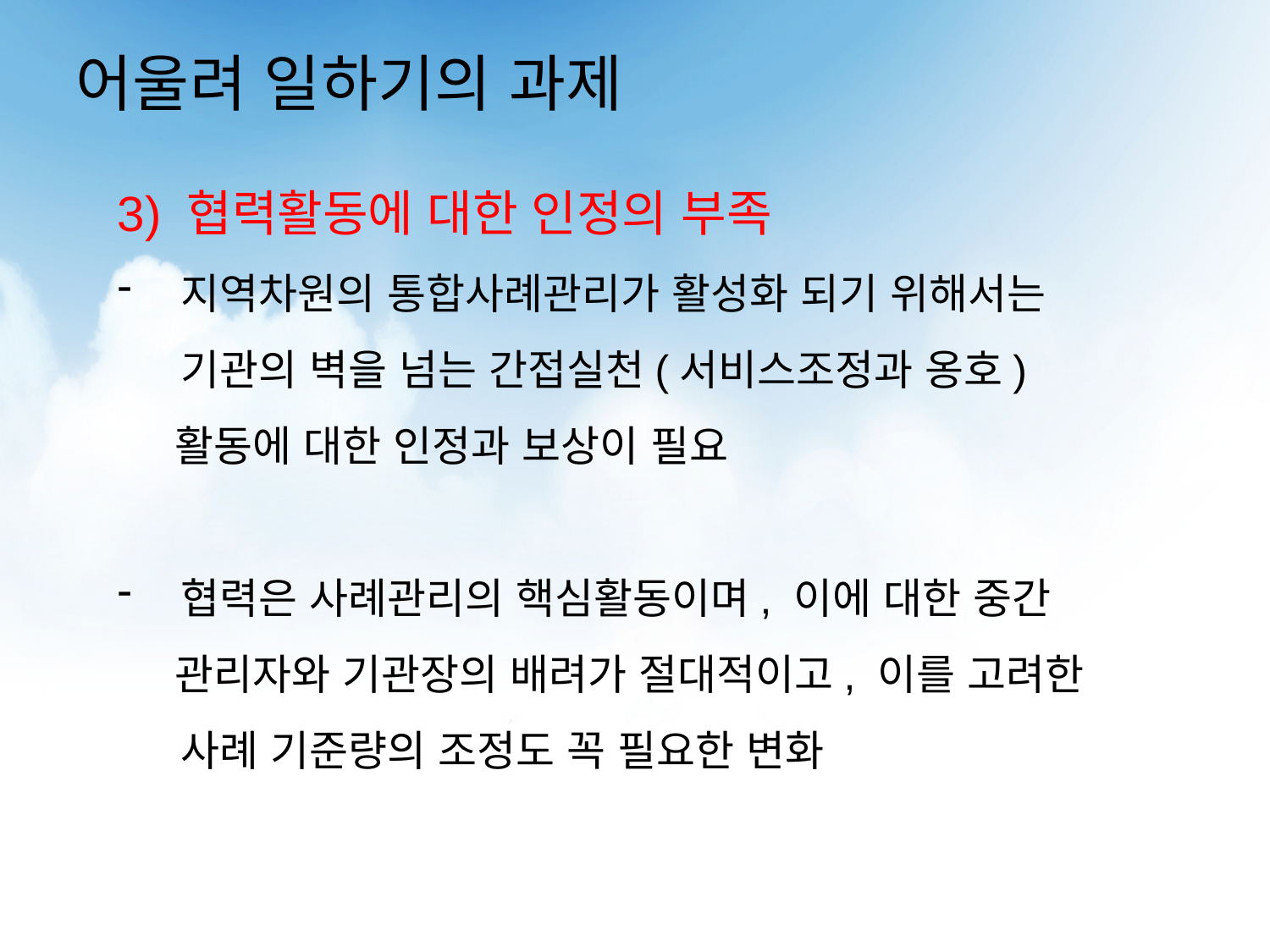

# 어울려 일하기의 과제
3) 협력활동에 대한 인정의 부족
지역차원의 통합사례관리가 활성화 되기 위해서는 기관의 벽을 넘는 간접실천(서비스조정과 옹호)
    활동에 대한 인정과 보상이 필요

협력은 사례관리의 핵심활동이며, 이에 대한 중간
    관리자와 기관장의 배려가 절대적이고, 이를 고려한 사례 기준량의 조정도 꼭 필요한 변화